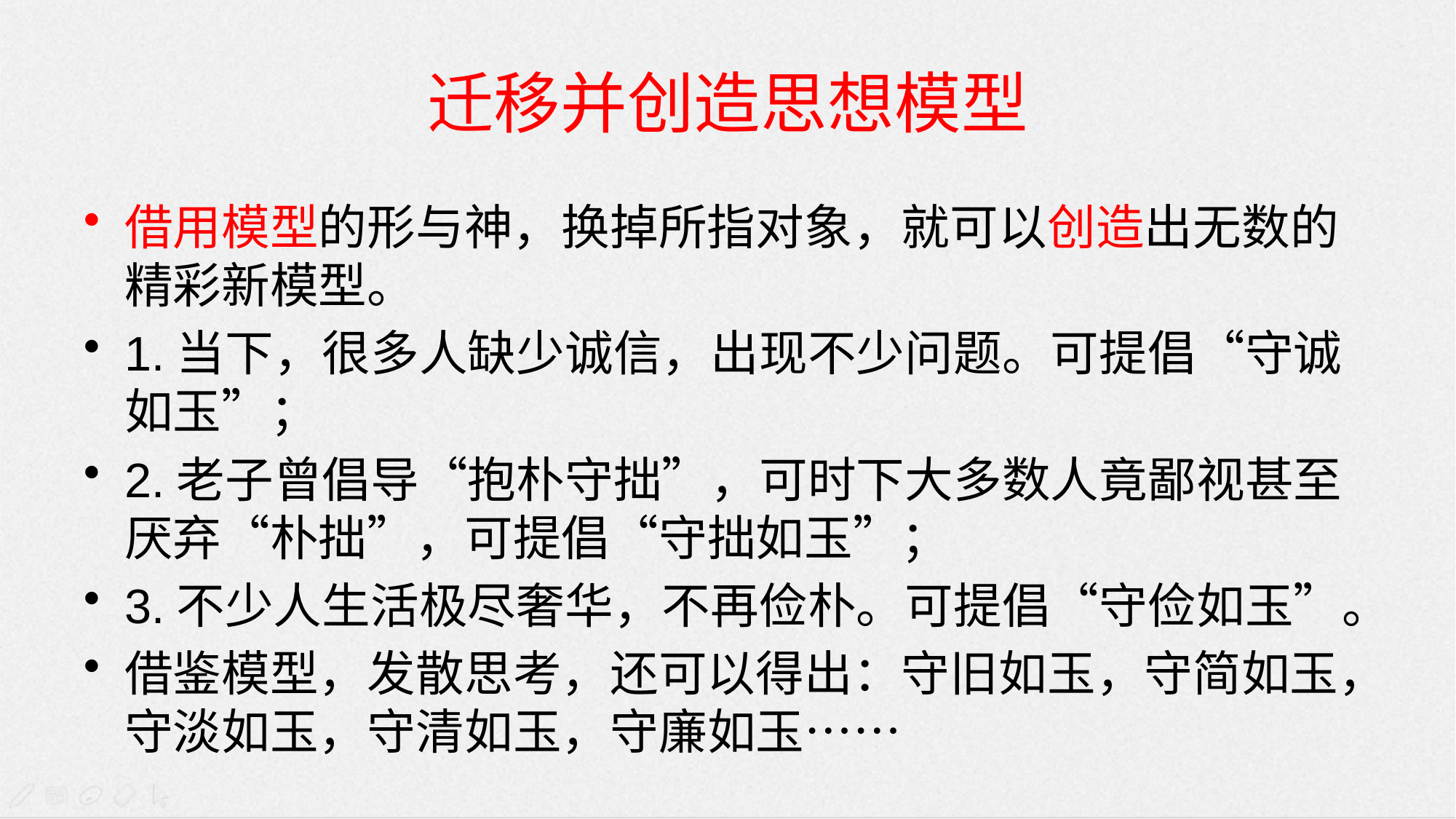

# 迁移并创造思想模型
借用模型的形与神，换掉所指对象，就可以创造出无数的精彩新模型。
1.当下，很多人缺少诚信，出现不少问题。可提倡“守诚如玉”；
2.老子曾倡导“抱朴守拙”，可时下大多数人竟鄙视甚至厌弃“朴拙”，可提倡“守拙如玉”；
3.不少人生活极尽奢华，不再俭朴。可提倡“守俭如玉”。
借鉴模型，发散思考，还可以得出：守旧如玉，守简如玉，守淡如玉，守清如玉，守廉如玉……